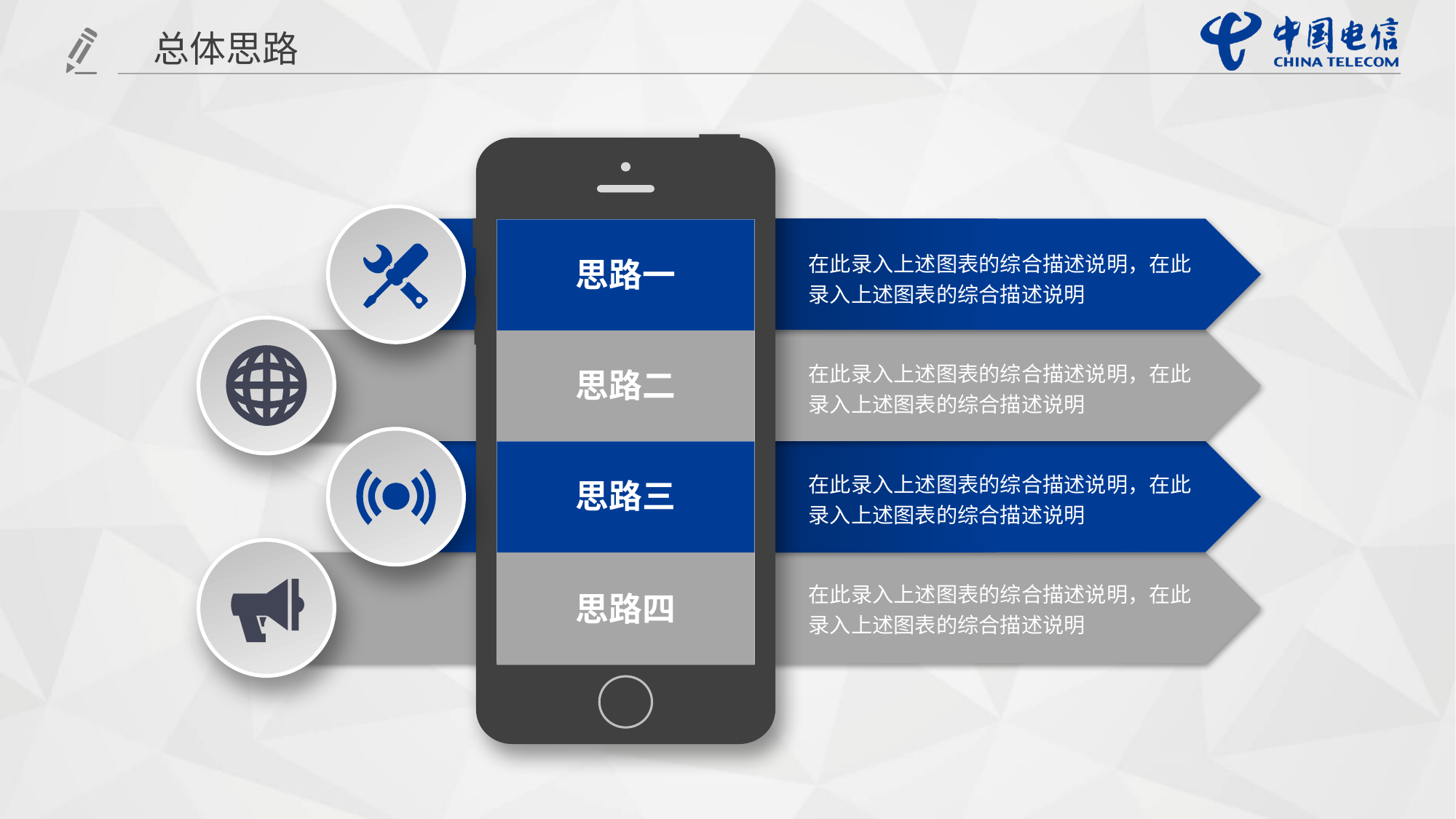

总体思路

思路一
在此录入上述图表的综合描述说明，在此录入上述图表的综合描述说明

思路二
在此录入上述图表的综合描述说明，在此录入上述图表的综合描述说明

思路三
在此录入上述图表的综合描述说明，在此录入上述图表的综合描述说明

思路四
在此录入上述图表的综合描述说明，在此录入上述图表的综合描述说明